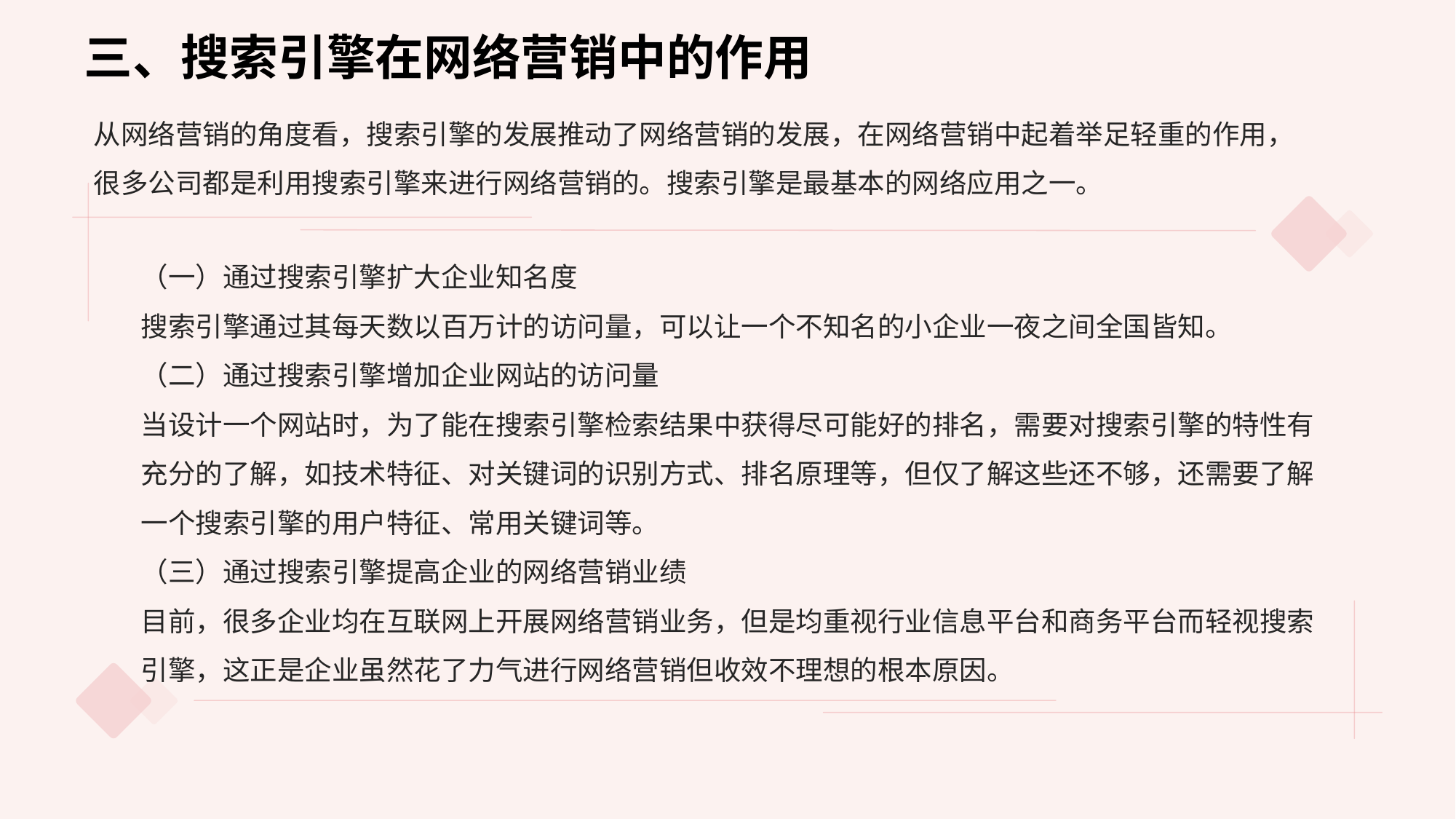

三、搜索引擎在网络营销中的作用

从网络营销的角度看，搜索引擎的发展推动了网络营销的发展，在网络营销中起着举足轻重的作用，很多公司都是利用搜索引擎来进行网络营销的。搜索引擎是最基本的网络应用之一。

（一）通过搜索引擎扩大企业知名度
搜索引擎通过其每天数以百万计的访问量，可以让一个不知名的小企业一夜之间全国皆知。
（二）通过搜索引擎增加企业网站的访问量
当设计一个网站时，为了能在搜索引擎检索结果中获得尽可能好的排名，需要对搜索引擎的特性有充分的了解，如技术特征、对关键词的识别方式、排名原理等，但仅了解这些还不够，还需要了解一个搜索引擎的用户特征、常用关键词等。
（三）通过搜索引擎提高企业的网络营销业绩
目前，很多企业均在互联网上开展网络营销业务，但是均重视行业信息平台和商务平台而轻视搜索引擎，这正是企业虽然花了力气进行网络营销但收效不理想的根本原因。